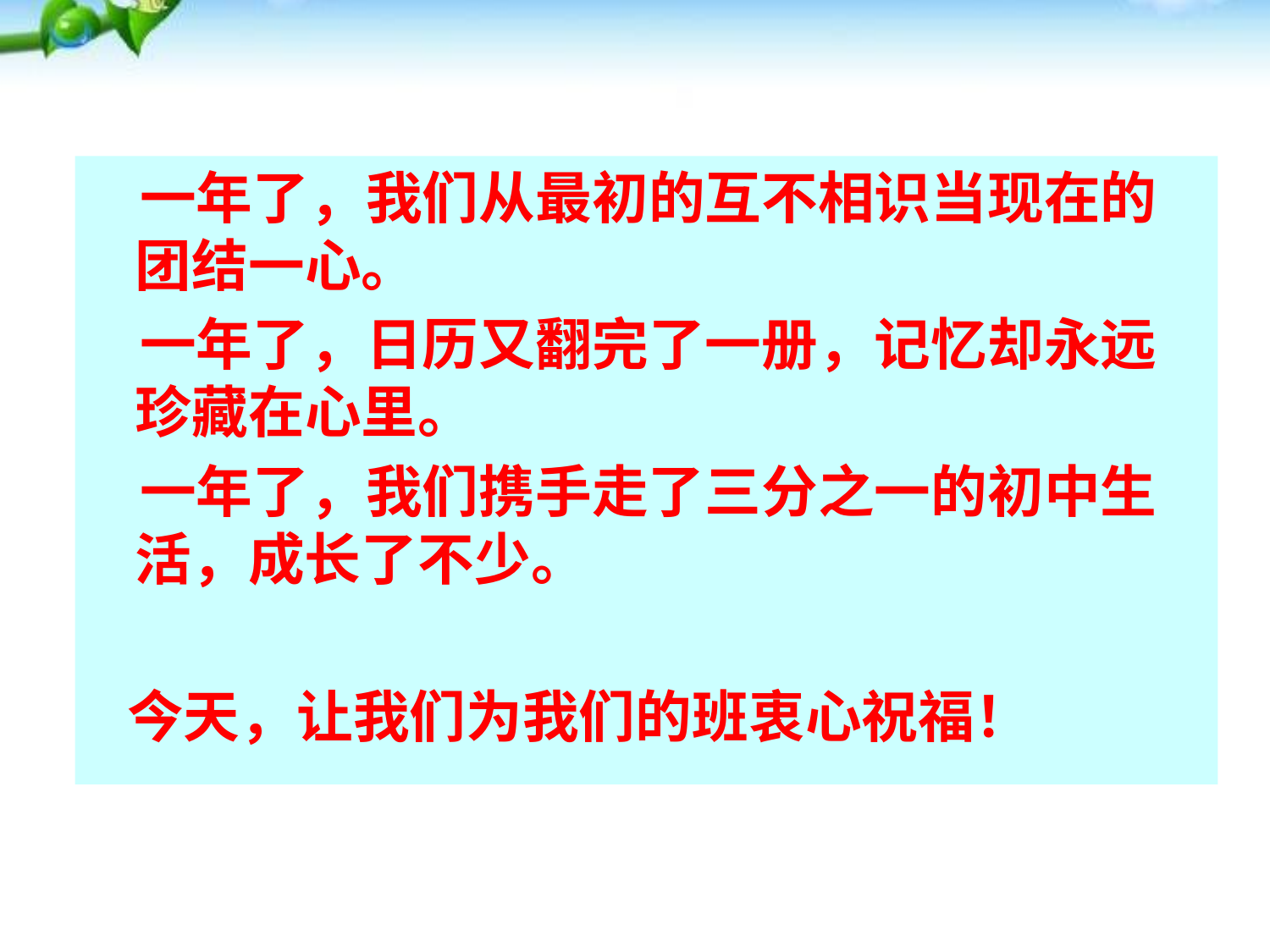

一年了，我们从最初的互不相识当现在的团结一心。
   一年了，日历又翻完了一册，记忆却永远珍藏在心里。
   一年了，我们携手走了三分之一的初中生活，成长了不少。

  今天，让我们为我们的班衷心祝福！